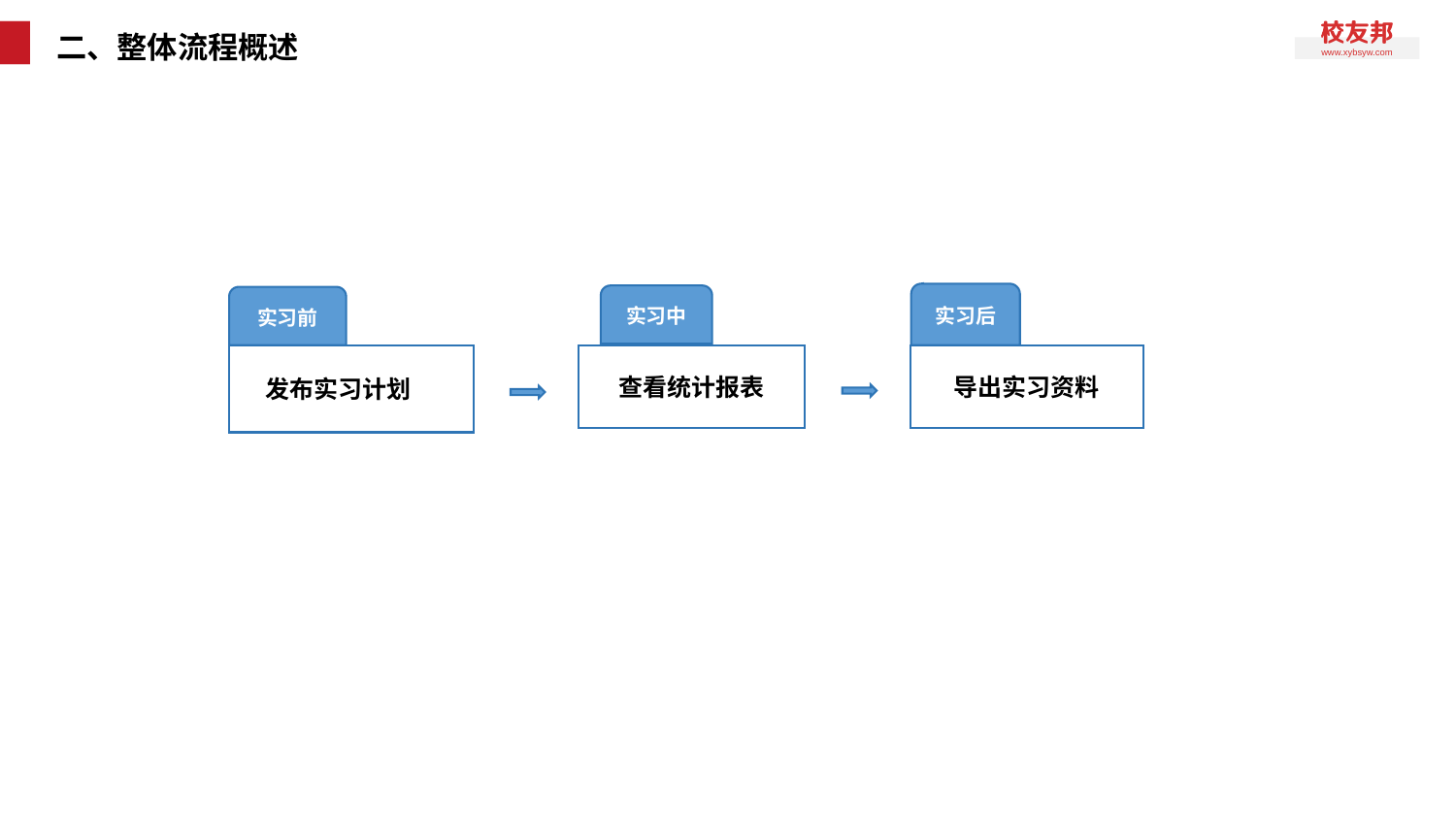

二、整体流程概述

实习后
实习中
实习前
查看统计报表

   发布实习计划

导出实习资料